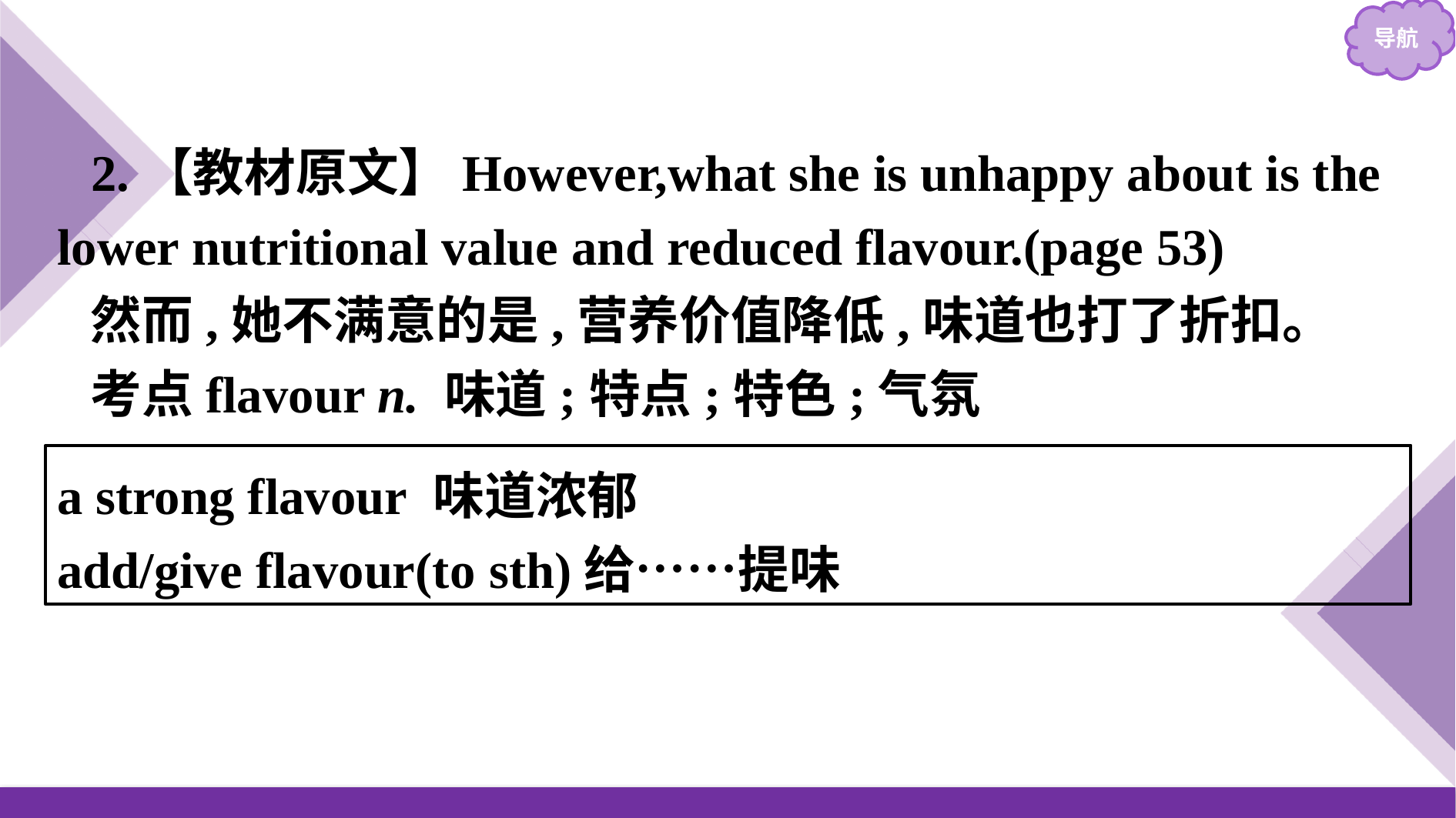

2.【教材原文】However,what she is unhappy about is the lower nutritional value and reduced flavour.(page 53)
然而,她不满意的是,营养价值降低,味道也打了折扣。
考点flavour n. 味道;特点;特色;气氛
a strong flavour 味道浓郁
add/give flavour(to sth)给……提味